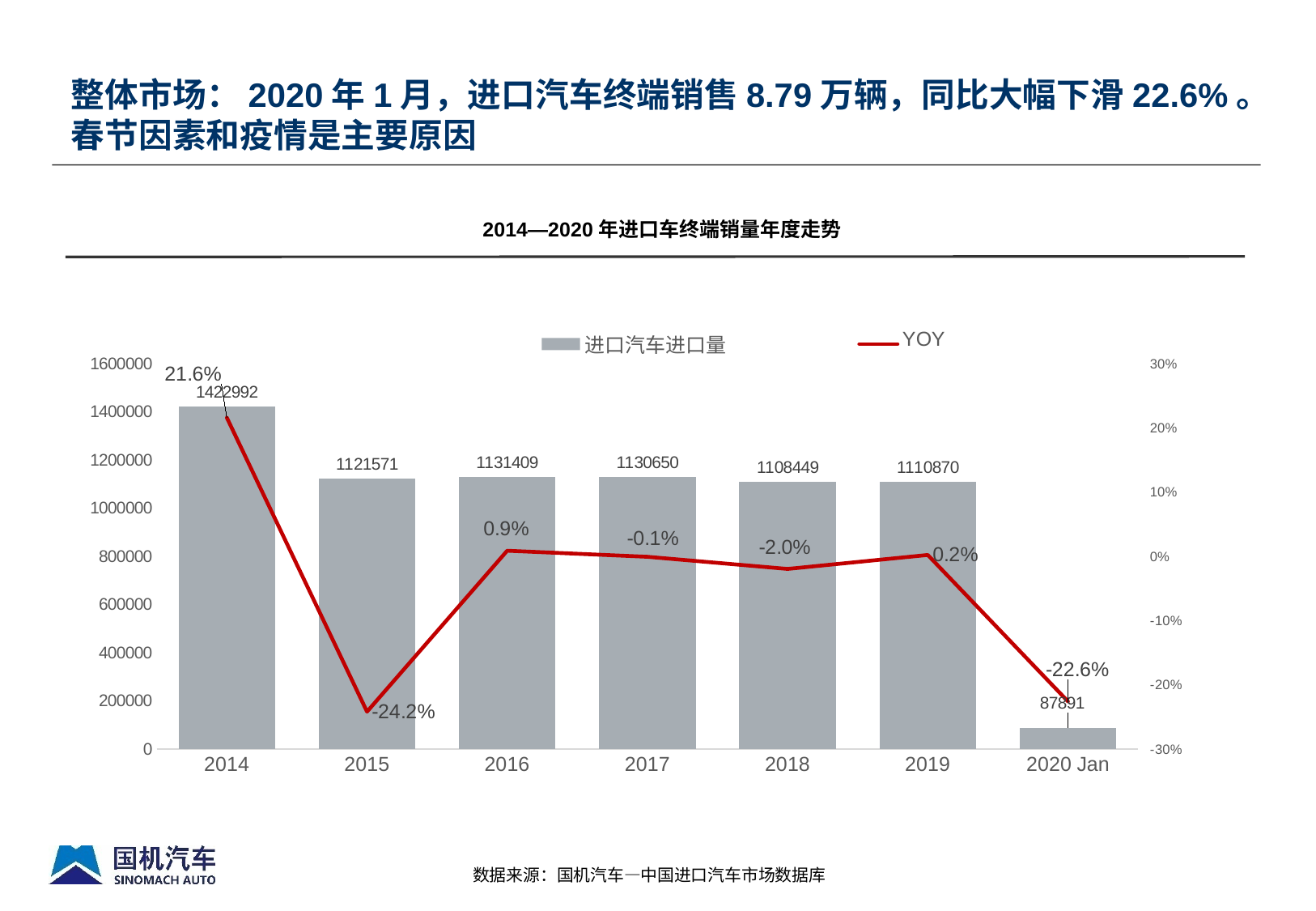

# 整体市场：2020年1月，进口汽车终端销售8.79万辆，同比大幅下滑22.6%。春节因素和疫情是主要原因
2014—2020年进口车终端销量年度走势

### Chart

| Category | 进口汽车进口量 | YOY |
|---|---|---|
| 2014 | 1422992.0 | 0.216 |
| 2015 | 1121571.0 | -0.242 |
| 2016 | 1131409.0 | 0.00877162480128324 |
| 2017 | 1130650.0 | -0.000670844937595505 |
| 2018 | 1108449.0 | -0.01963560783620044 |
| 2019 | 1110870.0 | 0.00218413296416875 |
| 2020 Jan | 87891.0 | -0.226 |
数据来源：国机汽车—中国进口汽车市场数据库